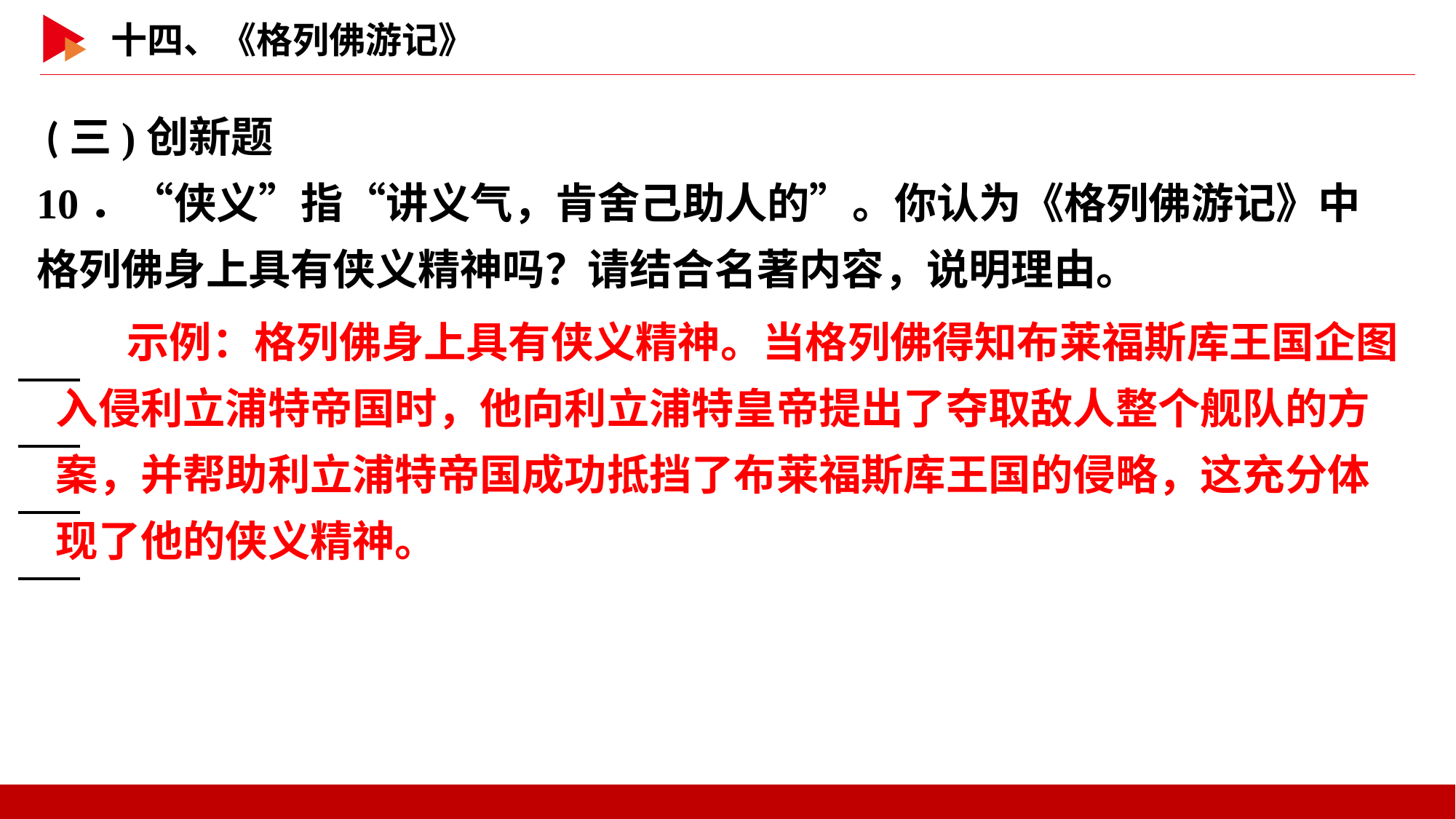

(三)创新题
10．“侠义”指“讲义气，肯舍己助人的”。你认为《格列佛游记》中格列佛身上具有侠义精神吗？请结合名著内容，说明理由。
　   示例：格列佛身上具有侠义精神。当格列佛得知布莱福斯库王国企图入侵利立浦特帝国时，他向利立浦特皇帝提出了夺取敌人整个舰队的方案，并帮助利立浦特帝国成功抵挡了布莱福斯库王国的侵略，这充分体现了他的侠义精神。